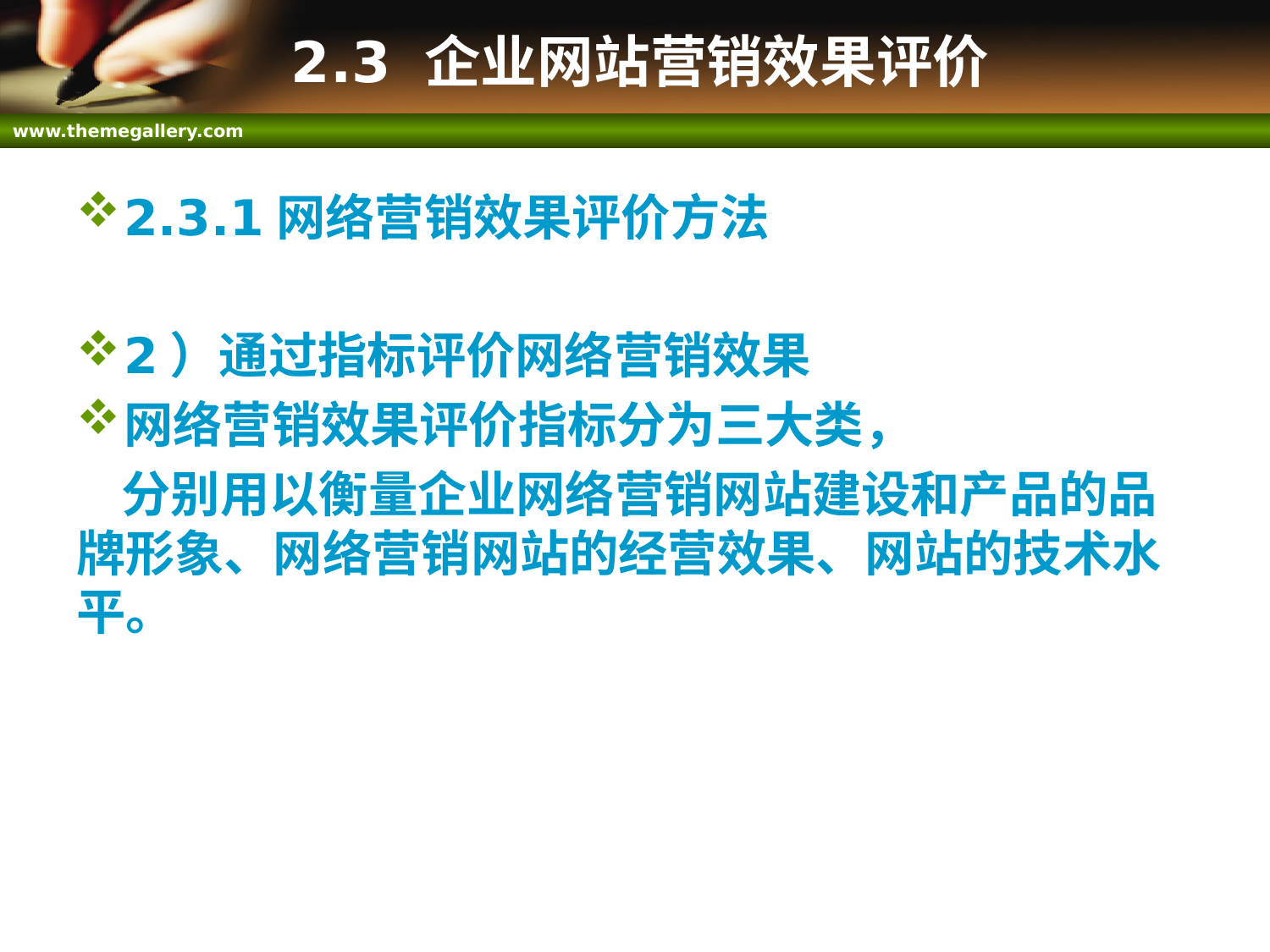

# 2.3 企业网站营销效果评价
2.3.1网络营销效果评价方法

2）通过指标评价网络营销效果
网络营销效果评价指标分为三大类，
   分别用以衡量企业网络营销网站建设和产品的品牌形象、网络营销网站的经营效果、网站的技术水平。